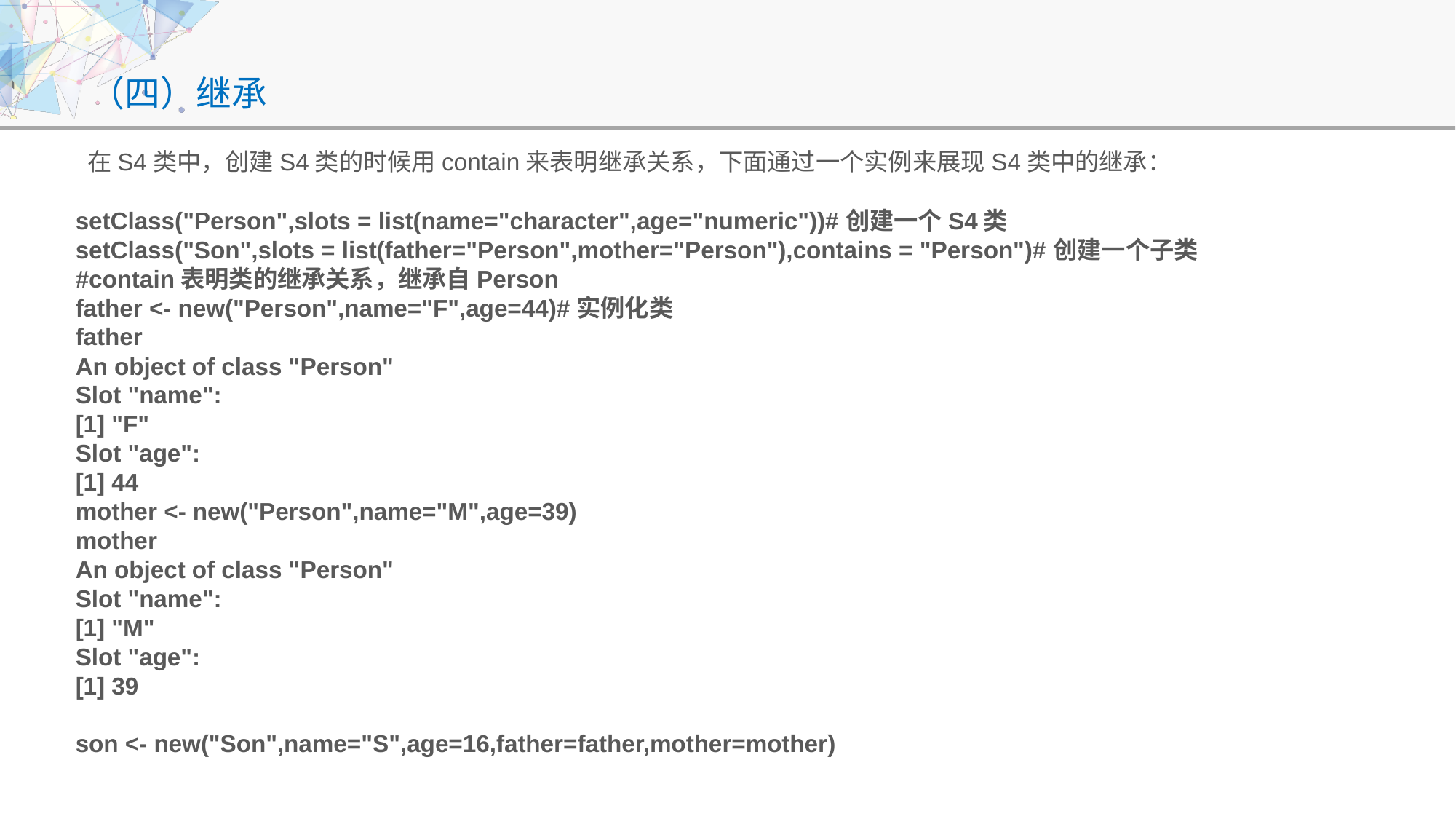

# （四）继承
在S4类中，创建S4类的时候用contain来表明继承关系，下面通过一个实例来展现S4类中的继承：

setClass("Person",slots = list(name="character",age="numeric"))#创建一个S4类
setClass("Son",slots = list(father="Person",mother="Person"),contains = "Person")#创建一个子类
#contain表明类的继承关系，继承自Person
father <- new("Person",name="F",age=44)#实例化类
father
An object of class "Person"
Slot "name":
[1] "F"
Slot "age":
[1] 44
mother <- new("Person",name="M",age=39)
mother
An object of class "Person"
Slot "name":
[1] "M"
Slot "age":
[1] 39

son <- new("Son",name="S",age=16,father=father,mother=mother)